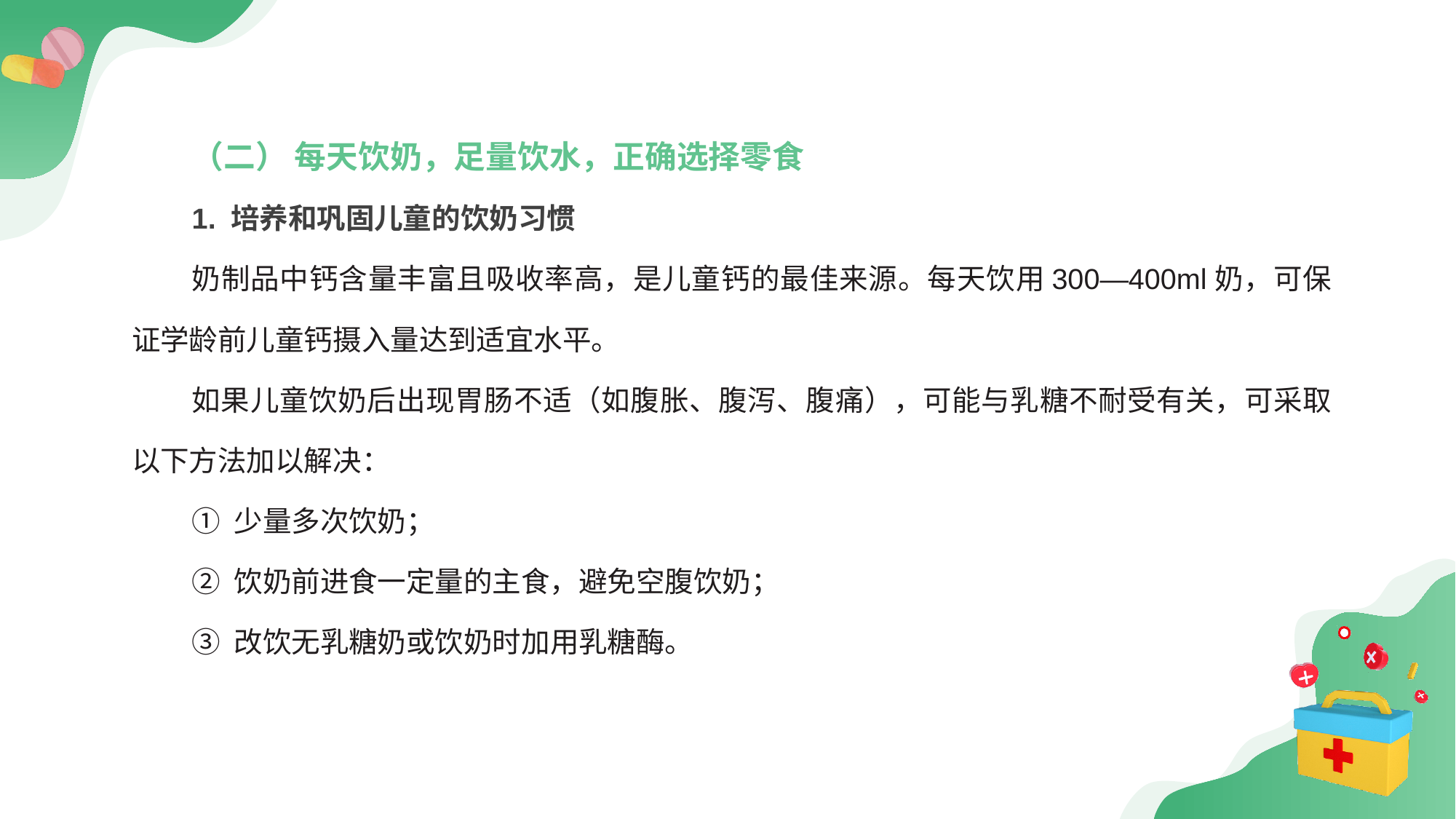

（二） 每天饮奶，足量饮水，正确选择零食
1. 培养和巩固儿童的饮奶习惯
奶制品中钙含量丰富且吸收率高，是儿童钙的最佳来源。每天饮用300—400ml奶，可保证学龄前儿童钙摄入量达到适宜水平。
如果儿童饮奶后出现胃肠不适（如腹胀、腹泻、腹痛），可能与乳糖不耐受有关，可采取以下方法加以解决：
① 少量多次饮奶；
② 饮奶前进食一定量的主食，避免空腹饮奶；
③ 改饮无乳糖奶或饮奶时加用乳糖酶。